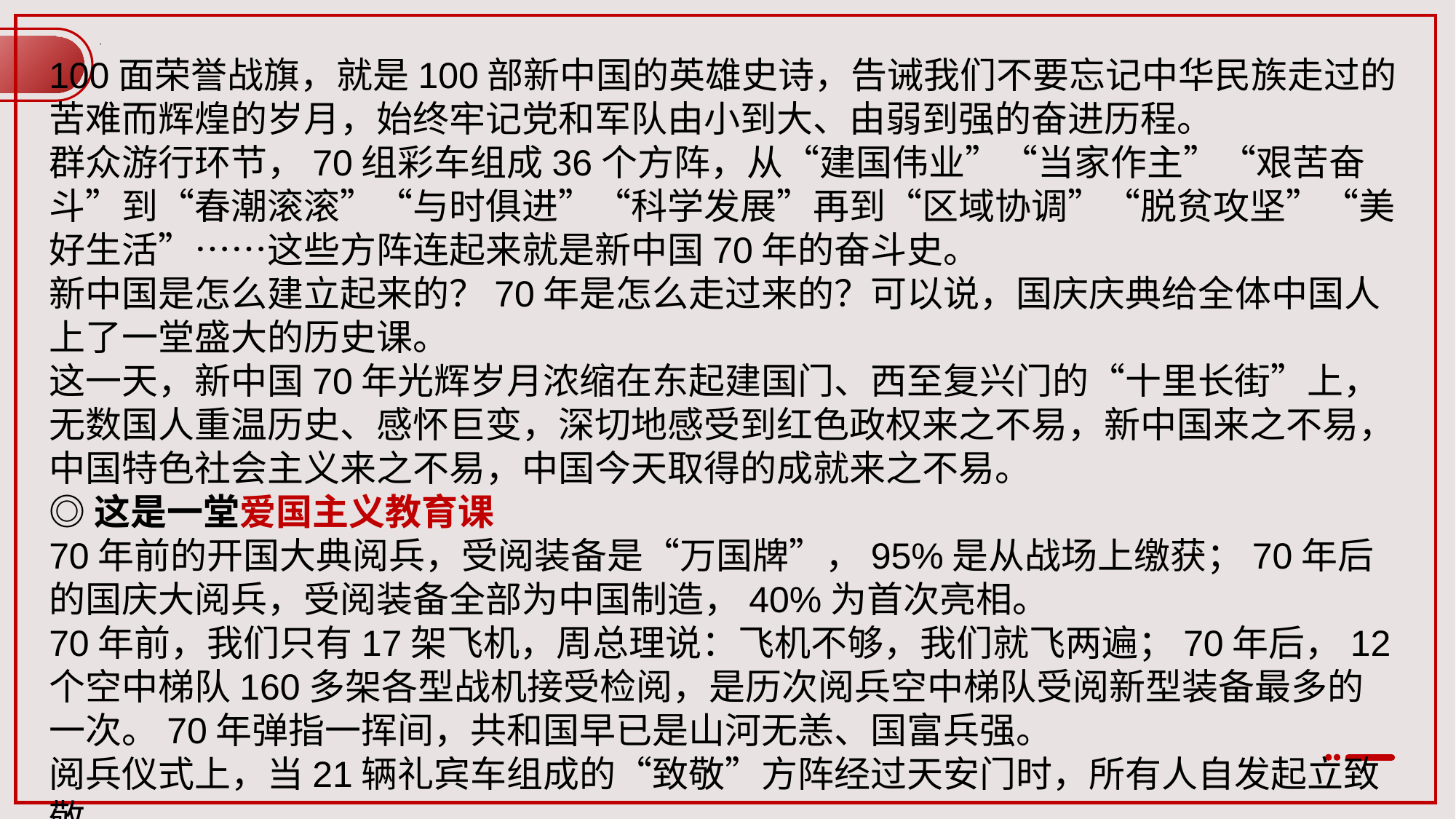

100面荣誉战旗，就是100部新中国的英雄史诗，告诫我们不要忘记中华民族走过的苦难而辉煌的岁月，始终牢记党和军队由小到大、由弱到强的奋进历程。
群众游行环节，70组彩车组成36个方阵，从“建国伟业”“当家作主”“艰苦奋斗”到“春潮滚滚”“与时俱进”“科学发展”再到“区域协调”“脱贫攻坚”“美好生活”……这些方阵连起来就是新中国70年的奋斗史。
新中国是怎么建立起来的？70年是怎么走过来的？可以说，国庆庆典给全体中国人上了一堂盛大的历史课。
这一天，新中国70年光辉岁月浓缩在东起建国门、西至复兴门的“十里长街”上，无数国人重温历史、感怀巨变，深切地感受到红色政权来之不易，新中国来之不易，中国特色社会主义来之不易，中国今天取得的成就来之不易。
◎这是一堂爱国主义教育课
70年前的开国大典阅兵，受阅装备是“万国牌”，95%是从战场上缴获；70年后的国庆大阅兵，受阅装备全部为中国制造，40%为首次亮相。
70年前，我们只有17架飞机，周总理说：飞机不够，我们就飞两遍；70年后，12个空中梯队160多架各型战机接受检阅，是历次阅兵空中梯队受阅新型装备最多的一次。70年弹指一挥间，共和国早已是山河无恙、国富兵强。
阅兵仪式上，当21辆礼宾车组成的“致敬”方阵经过天安门时，所有人自发起立致敬。